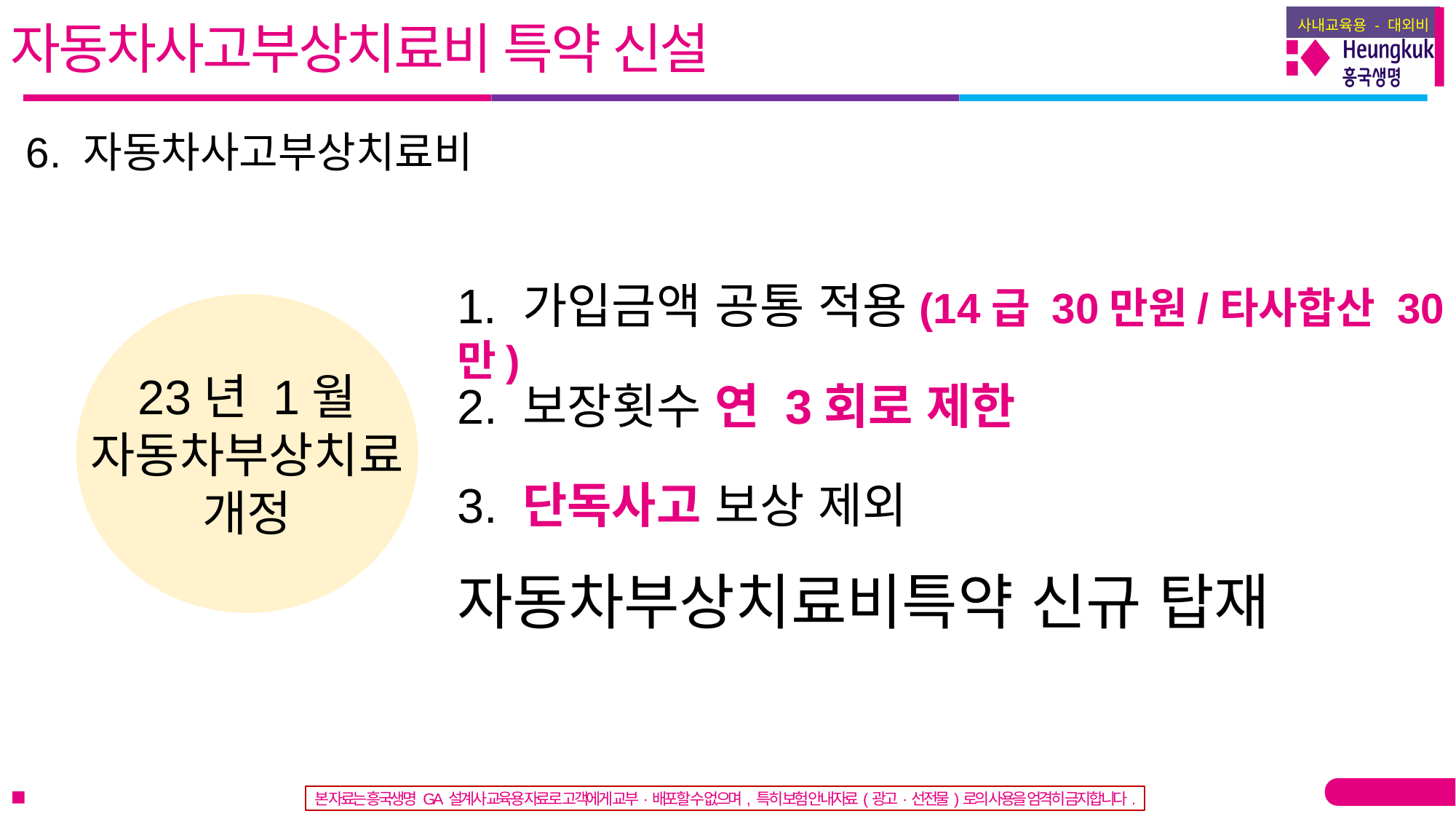

자동차사고부상치료비 특약 신설
6. 자동차사고부상치료비
1. 가입금액 공통 적용(14급 30만원/타사합산 30만)
23년 1월
자동차부상치료
개정
2. 보장횟수 연 3회로 제한
3. 단독사고 보상 제외
자동차부상치료비특약 신규 탑재